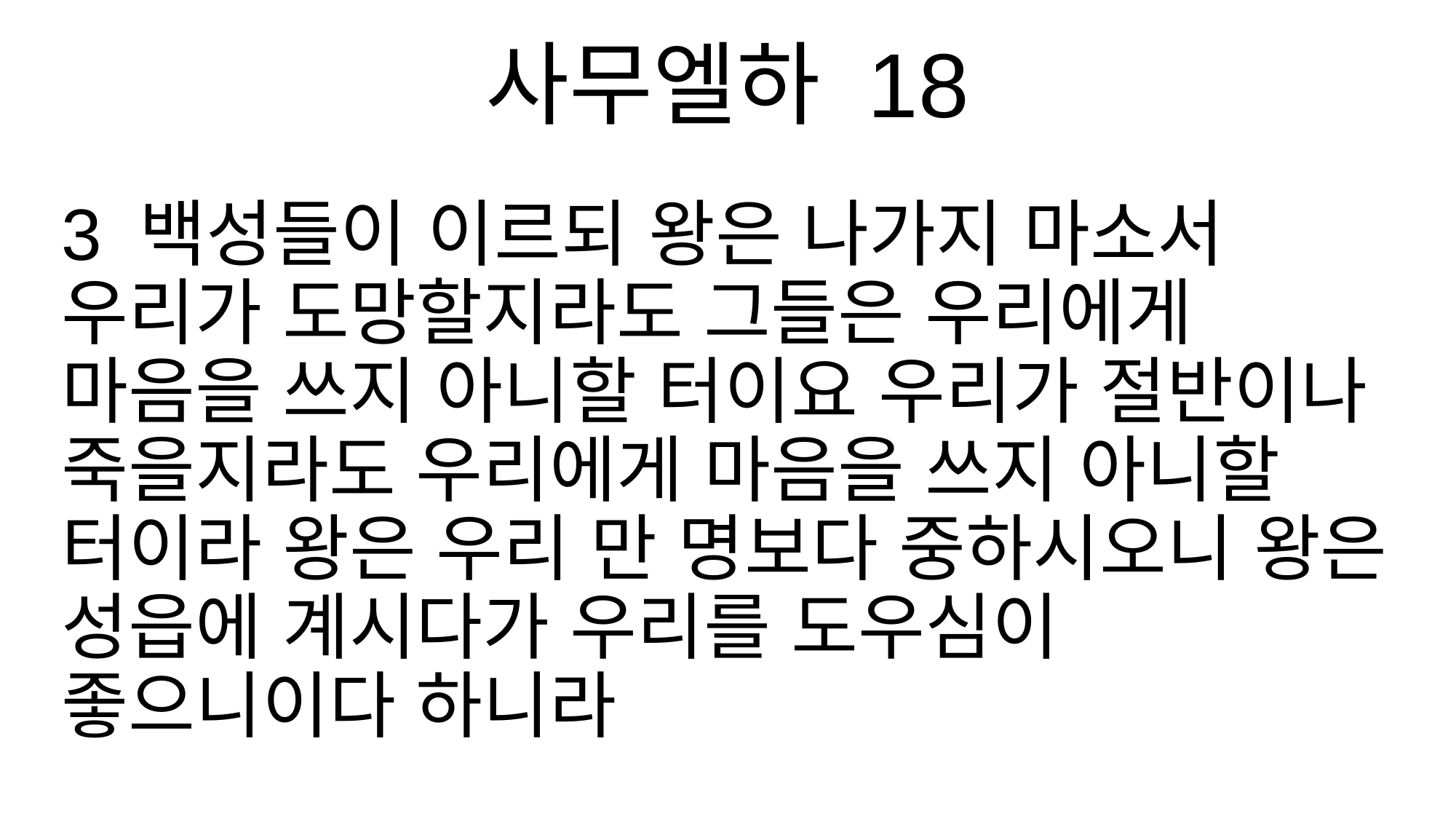

사무엘하 18
3 백성들이 이르되 왕은 나가지 마소서 우리가 도망할지라도 그들은 우리에게 마음을 쓰지 아니할 터이요 우리가 절반이나 죽을지라도 우리에게 마음을 쓰지 아니할 터이라 왕은 우리 만 명보다 중하시오니 왕은 성읍에 계시다가 우리를 도우심이 좋으니이다 하니라